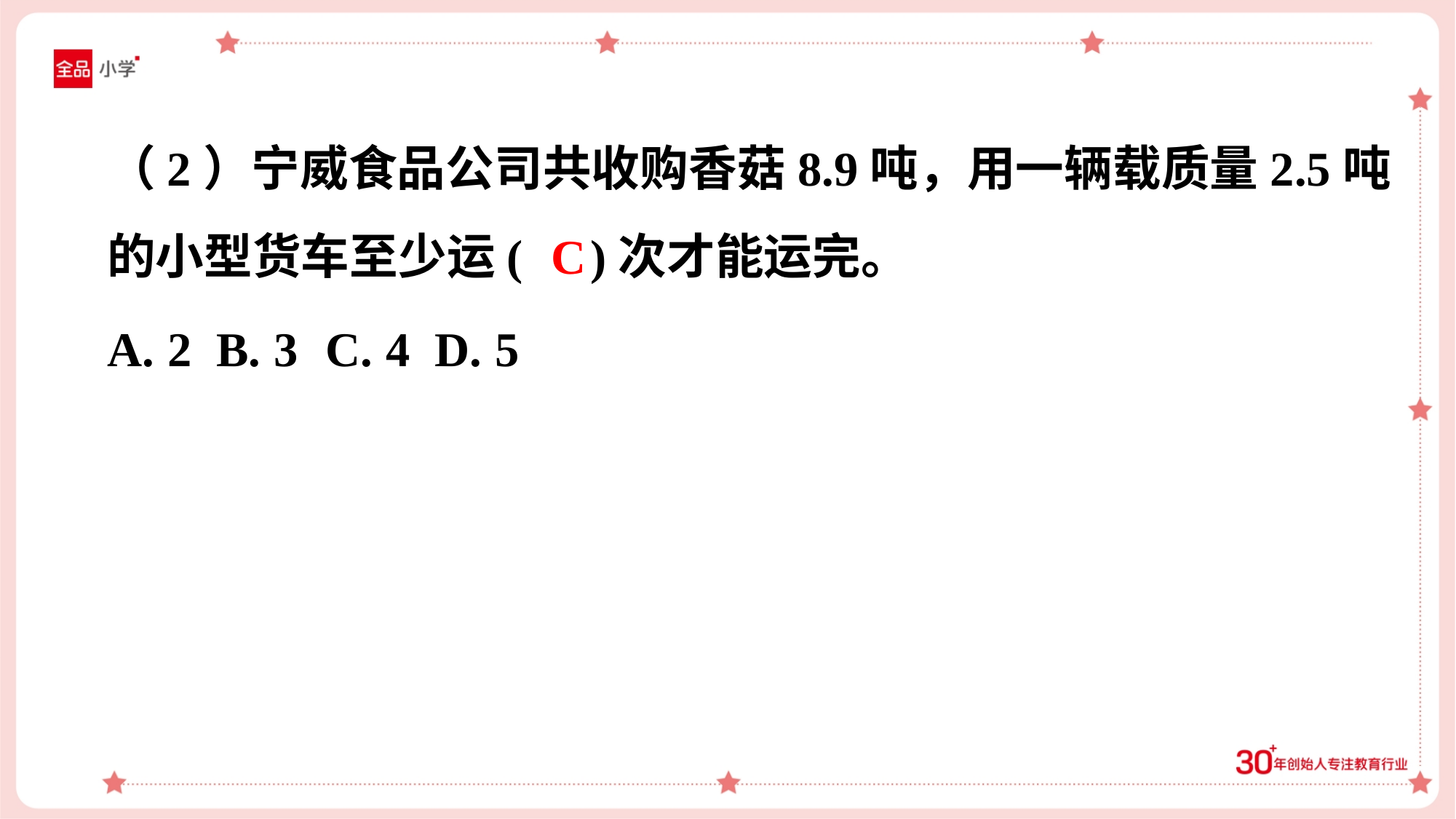

（2）宁威食品公司共收购香菇8.9吨，用一辆载质量2.5吨
的小型货车至少运(     )次才能运完。
C
A. 2	B. 3	C. 4	D. 5